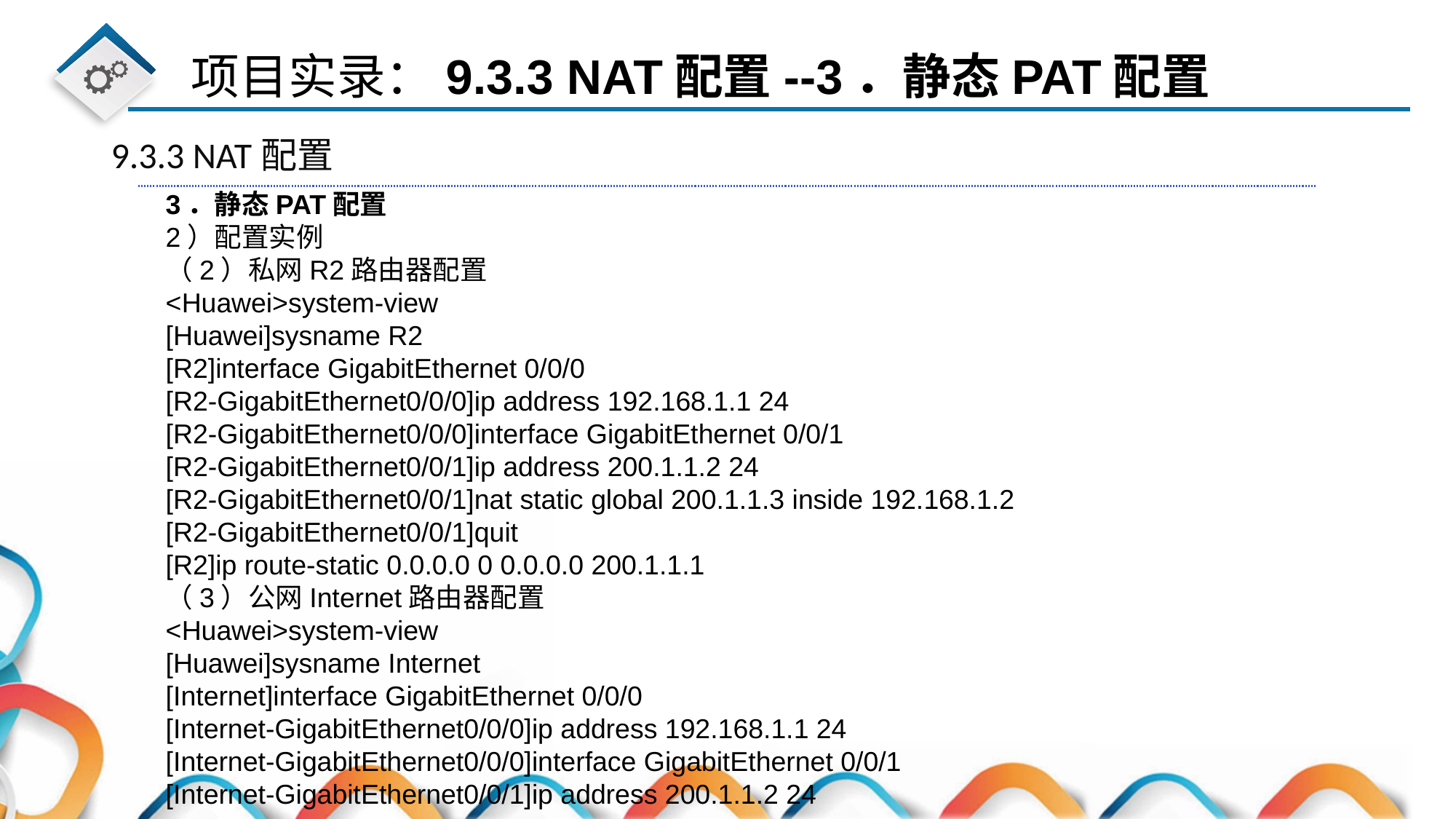

9.3.3 NAT配置
3．静态PAT配置
2）配置实例
（2）私网R2路由器配置
<Huawei>system-view
[Huawei]sysname R2
[R2]interface GigabitEthernet 0/0/0
[R2-GigabitEthernet0/0/0]ip address 192.168.1.1 24
[R2-GigabitEthernet0/0/0]interface GigabitEthernet 0/0/1
[R2-GigabitEthernet0/0/1]ip address 200.1.1.2 24
[R2-GigabitEthernet0/0/1]nat static global 200.1.1.3 inside 192.168.1.2
[R2-GigabitEthernet0/0/1]quit
[R2]ip route-static 0.0.0.0 0 0.0.0.0 200.1.1.1
（3）公网Internet路由器配置
<Huawei>system-view
[Huawei]sysname Internet
[Internet]interface GigabitEthernet 0/0/0
[Internet-GigabitEthernet0/0/0]ip address 192.168.1.1 24
[Internet-GigabitEthernet0/0/0]interface GigabitEthernet 0/0/1
[Internet-GigabitEthernet0/0/1]ip address 200.1.1.2 24